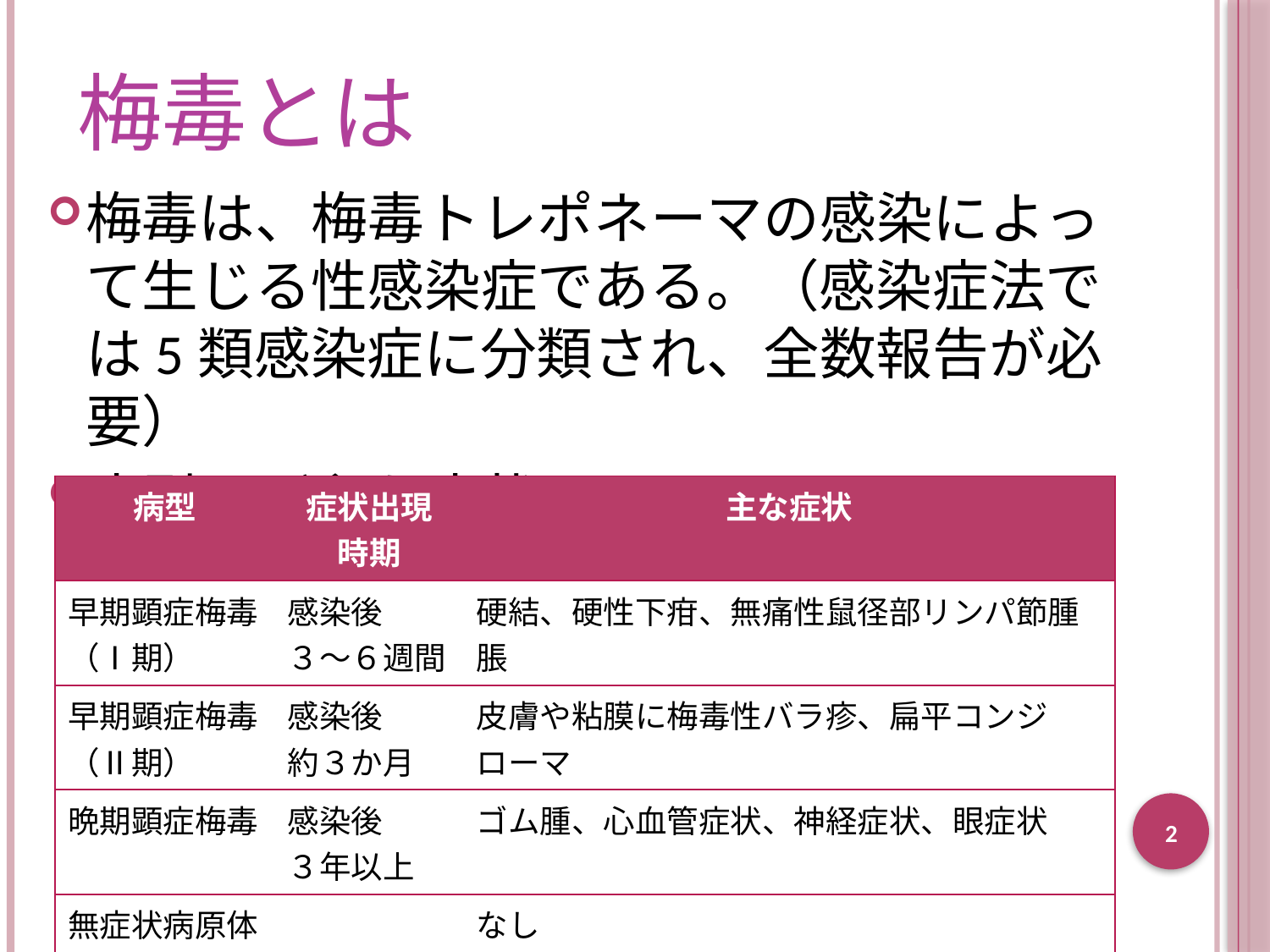

# 梅毒とは
梅毒は、梅毒トレポネーマの感染によって生じる性感染症である。（感染症法では5類感染症に分類され、全数報告が必要）
病型及び主な症状　※先天梅毒を除く

| 病型 | 症状出現 時期 | 主な症状 |
| --- | --- | --- |
| 早期顕症梅毒 （Ⅰ期） | 感染後 ３～６週間 | 硬結、硬性下疳、無痛性鼠径部リンパ節腫脹 |
| 早期顕症梅毒 （Ⅱ期） | 感染後 約３か月 | 皮膚や粘膜に梅毒性バラ疹、扁平コンジローマ |
| 晩期顕症梅毒 | 感染後 ３年以上 | ゴム腫、心血管症状、神経症状、眼症状 |
| 無症状病原体 保有者 |  | なし |
2